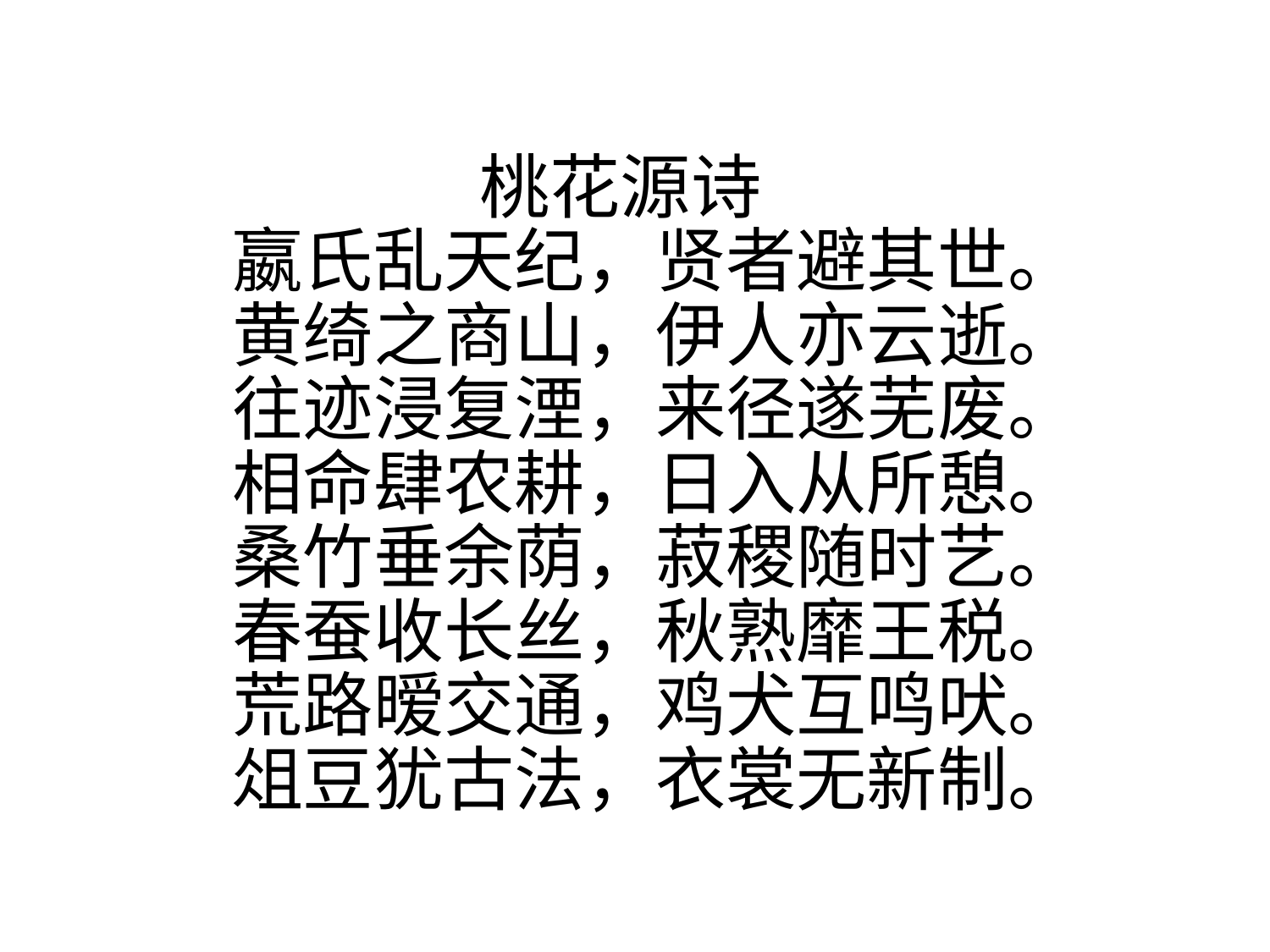

桃花源诗
嬴氏乱天纪，贤者避其世。
黄绮之商山，伊人亦云逝。
往迹浸复湮，来径遂芜废。
相命肆农耕，日入从所憩。
桑竹垂余荫，菽稷随时艺。
春蚕收长丝，秋熟靡王税。
荒路暧交通，鸡犬互鸣吠。
俎豆犹古法，衣裳无新制。